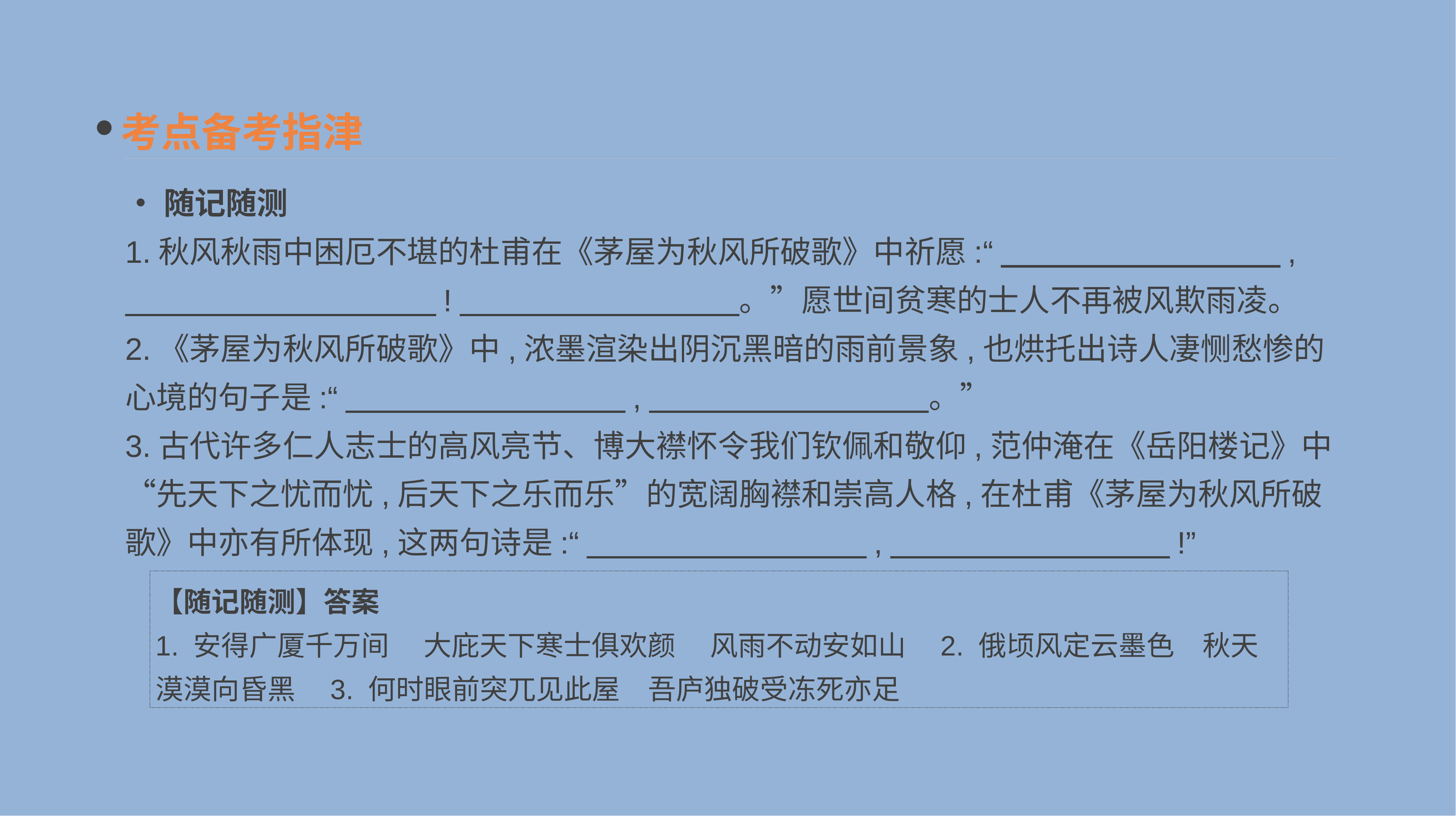

考点备考指津

•随记随测
1.秋风秋雨中困厄不堪的杜甫在《茅屋为秋风所破歌》中祈愿:“　　　　　　　　　,
　　　　　　　　　　!　　　　　　　　　。”愿世间贫寒的士人不再被风欺雨凌。
2.《茅屋为秋风所破歌》中,浓墨渲染出阴沉黑暗的雨前景象,也烘托出诗人凄恻愁惨的心境的句子是:“　　　　　　　　　,　　　　　　　　　。”
3.古代许多仁人志士的高风亮节、博大襟怀令我们钦佩和敬仰,范仲淹在《岳阳楼记》中“先天下之忧而忧,后天下之乐而乐”的宽阔胸襟和崇高人格,在杜甫《茅屋为秋风所破歌》中亦有所体现,这两句诗是:“　　　　　　　　　,　　　　　　　　　!”
【随记随测】答案
1. 安得广厦千万间　 大庇天下寒士俱欢颜　 风雨不动安如山　2. 俄顷风定云墨色　秋天漠漠向昏黑　3. 何时眼前突兀见此屋　吾庐独破受冻死亦足